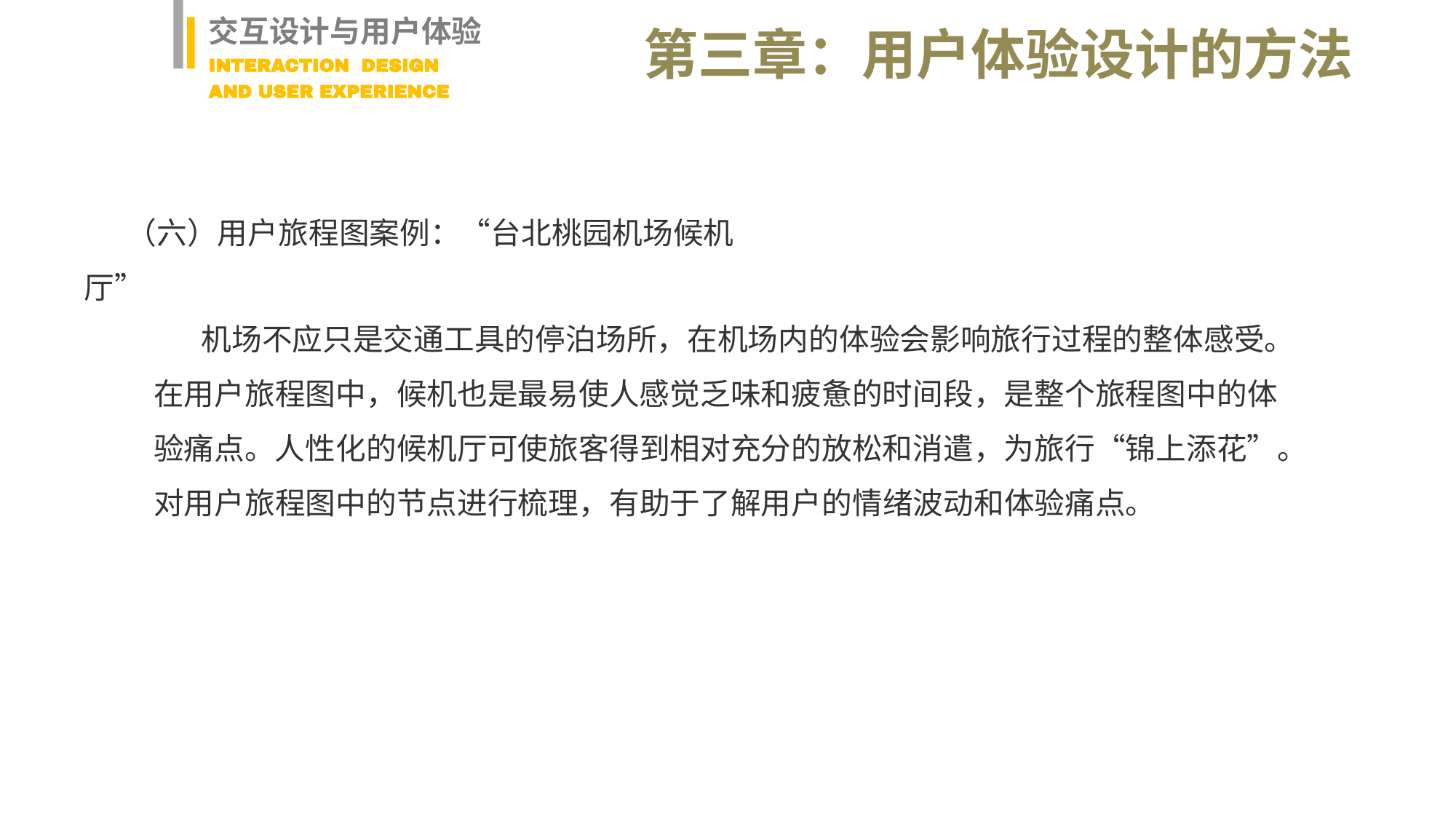

交互设计与用户体验
INTERACTION  DESIGN
AND USER EXPERIENCE
第三章：用户体验设计的方法

（六）用户旅程图案例：“台北桃园机场候机厅”
      机场不应只是交通工具的停泊场所，在机场内的体验会影响旅行过程的整体感受。在用户旅程图中，候机也是最易使人感觉乏味和疲惫的时间段，是整个旅程图中的体验痛点。人性化的候机厅可使旅客得到相对充分的放松和消遣，为旅行“锦上添花”。对用户旅程图中的节点进行梳理，有助于了解用户的情绪波动和体验痛点。